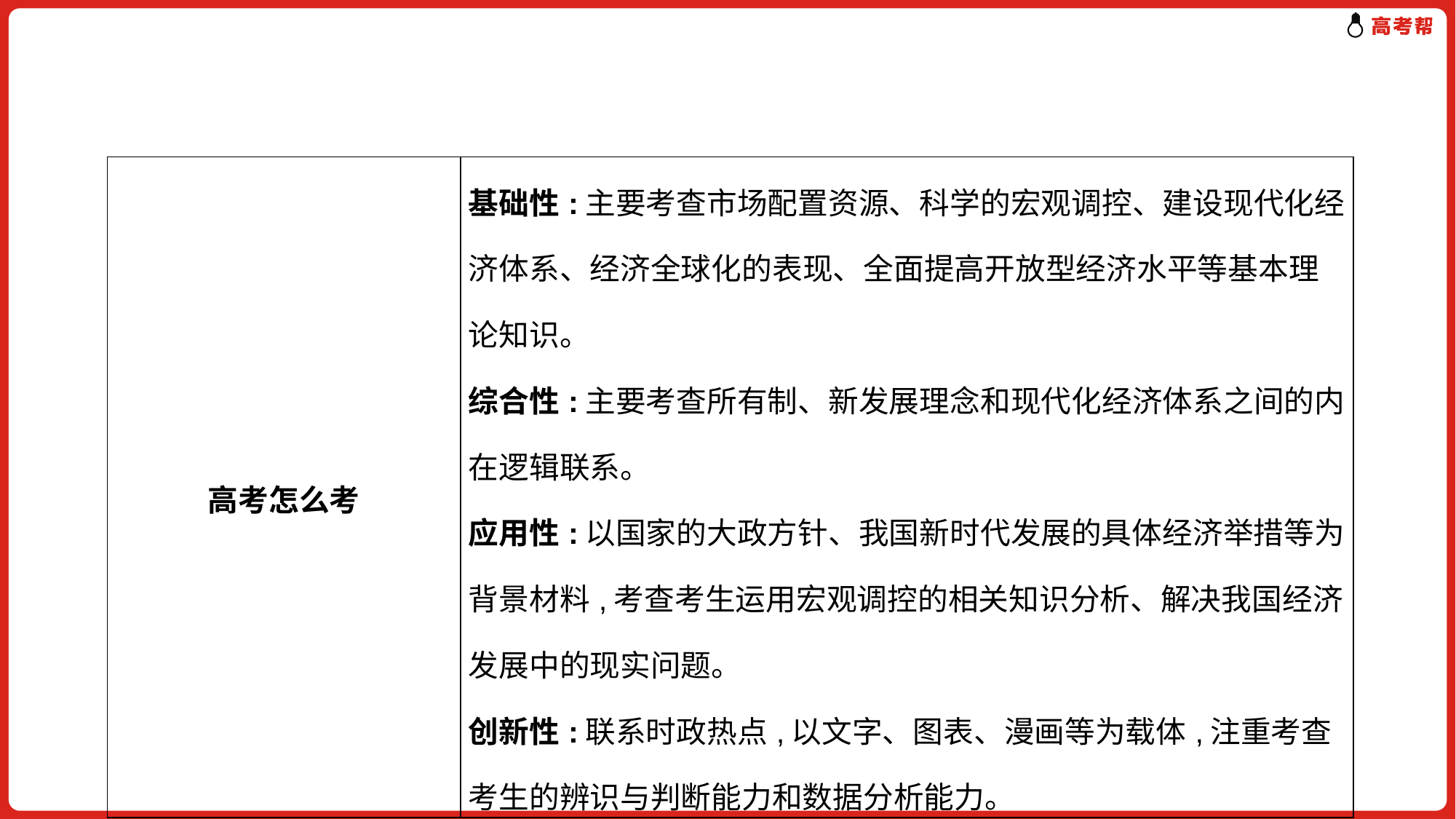

| 高考怎么考 | 基础性:主要考查市场配置资源、科学的宏观调控、建设现代化经济体系、经济全球化的表现、全面提高开放型经济水平等基本理论知识。 综合性:主要考查所有制、新发展理念和现代化经济体系之间的内在逻辑联系。 应用性:以国家的大政方针、我国新时代发展的具体经济举措等为背景材料,考查考生运用宏观调控的相关知识分析、解决我国经济发展中的现实问题。 创新性:联系时政热点,以文字、图表、漫画等为载体,注重考查考生的辨识与判断能力和数据分析能力。 |
| --- | --- |